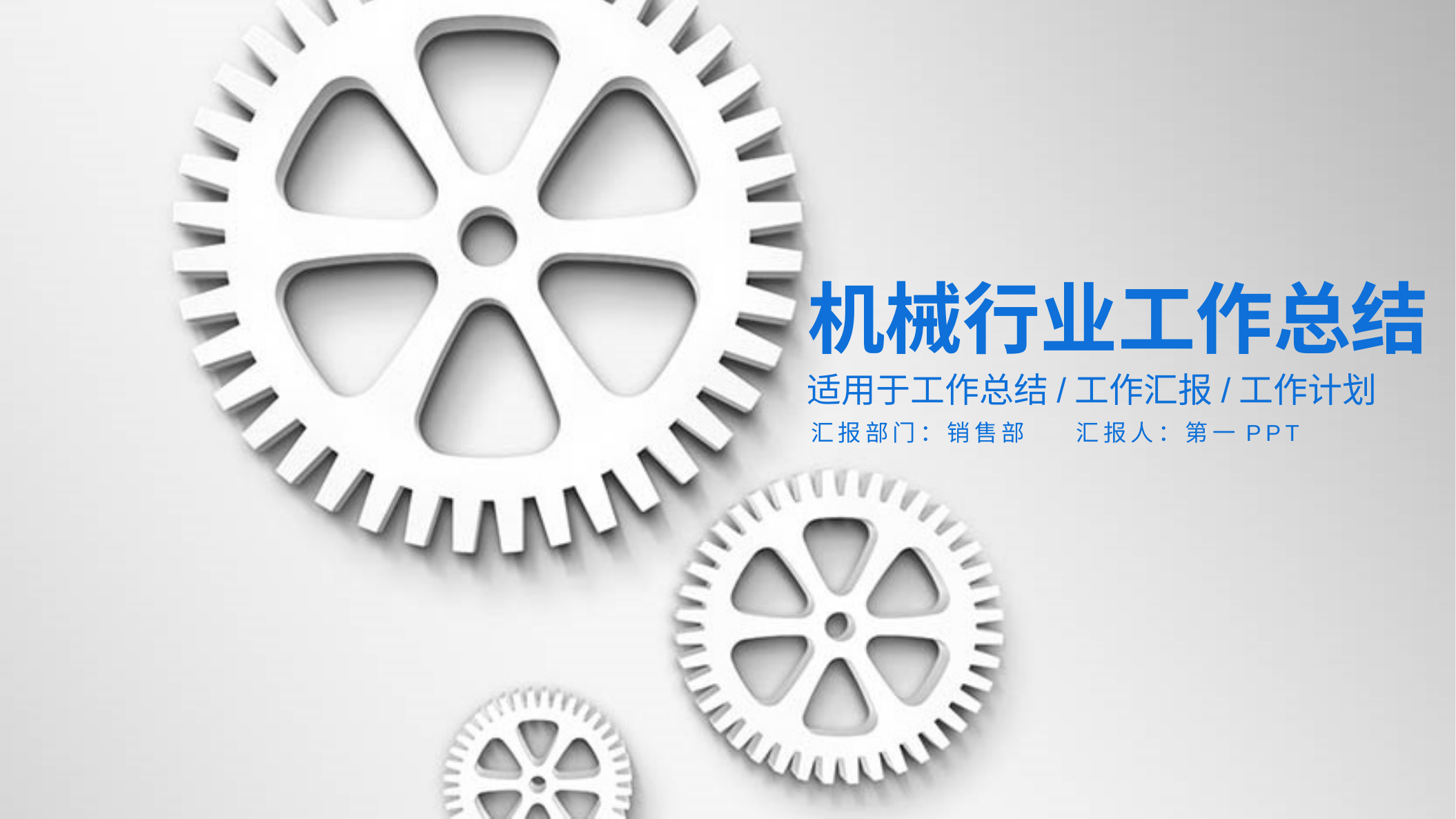

机械行业工作总结
适用于工作总结/工作汇报/工作计划
汇报部门：销售部     汇报人：第一PPT